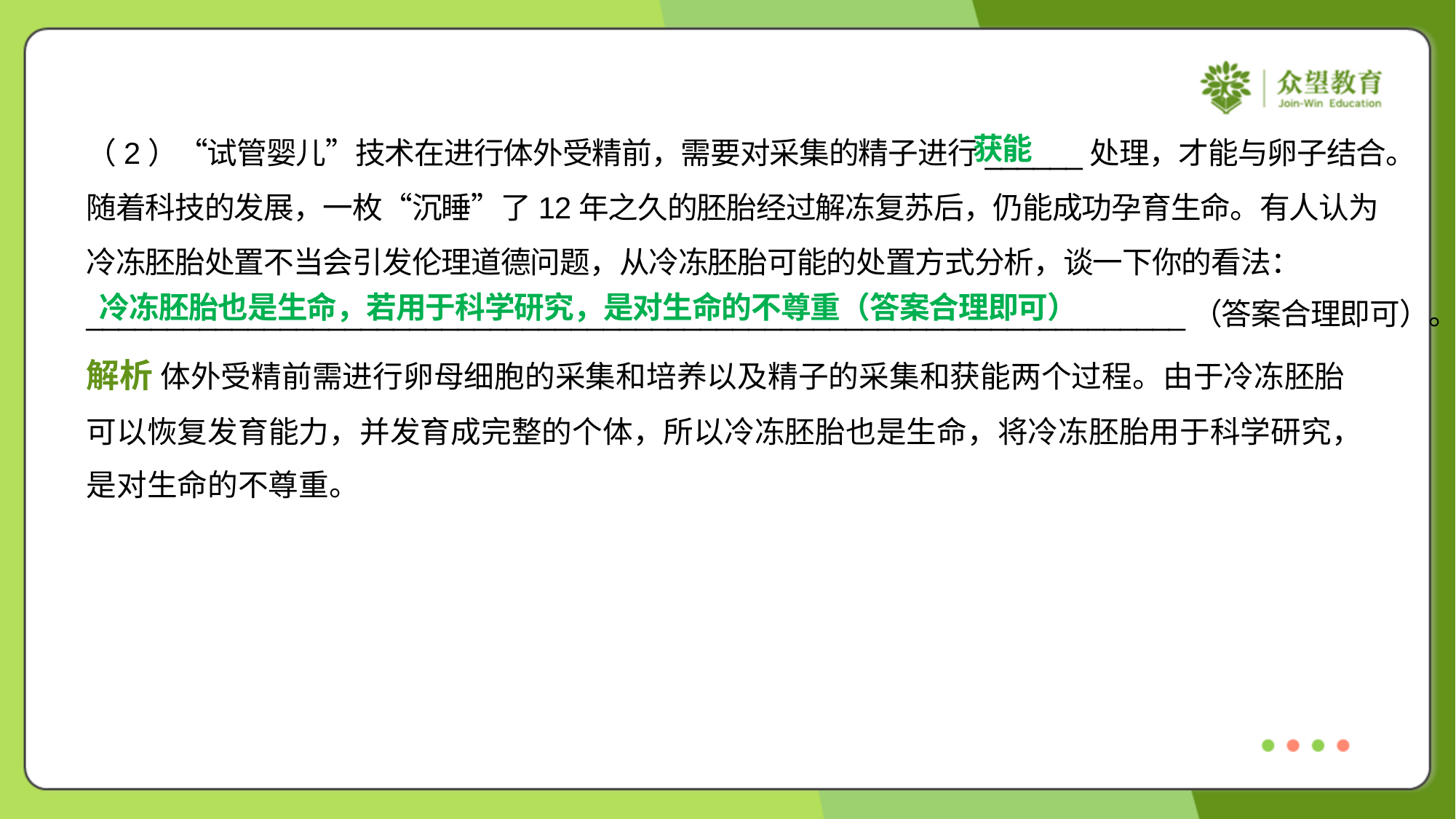

获能
（2）“试管婴儿”技术在进行体外受精前，需要对采集的精子进行______处理，才能与卵子结合。
随着科技的发展，一枚“沉睡”了12年之久的胚胎经过解冻复苏后，仍能成功孕育生命。有人认为
冷冻胚胎处置不当会引发伦理道德问题，从冷冻胚胎可能的处置方式分析，谈一下你的看法：
____________________________________________________________________（答案合理即可）。
冷冻胚胎也是生命，若用于科学研究，是对生命的不尊重（答案合理即可）
解析 体外受精前需进行卵母细胞的采集和培养以及精子的采集和获能两个过程。由于冷冻胚胎
可以恢复发育能力，并发育成完整的个体，所以冷冻胚胎也是生命，将冷冻胚胎用于科学研究，
是对生命的不尊重。